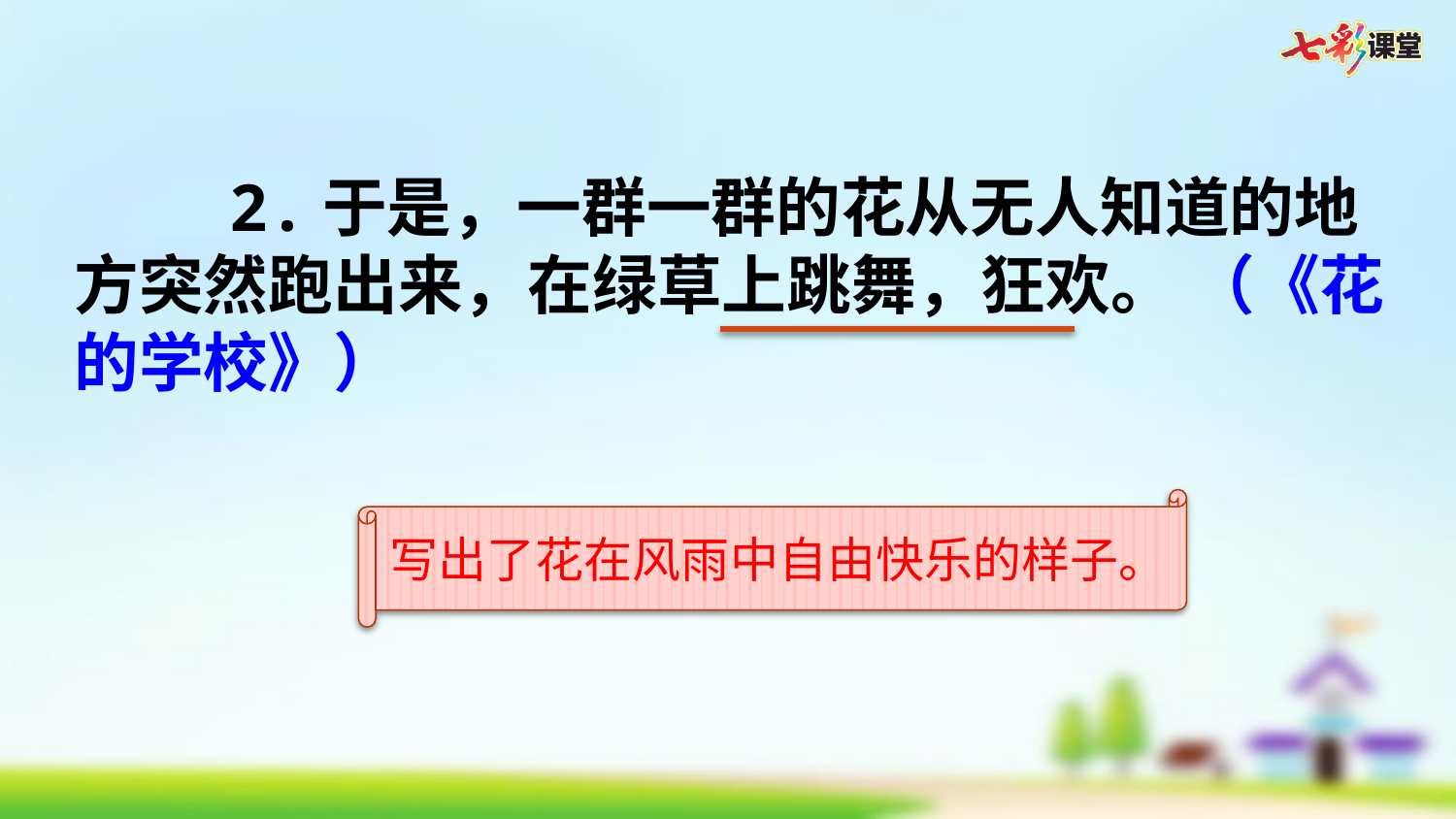

2.于是，一群一群的花从无人知道的地方突然跑出来，在绿草上跳舞，狂欢。 （《花的学校》）
写出了花在风雨中自由快乐的样子。